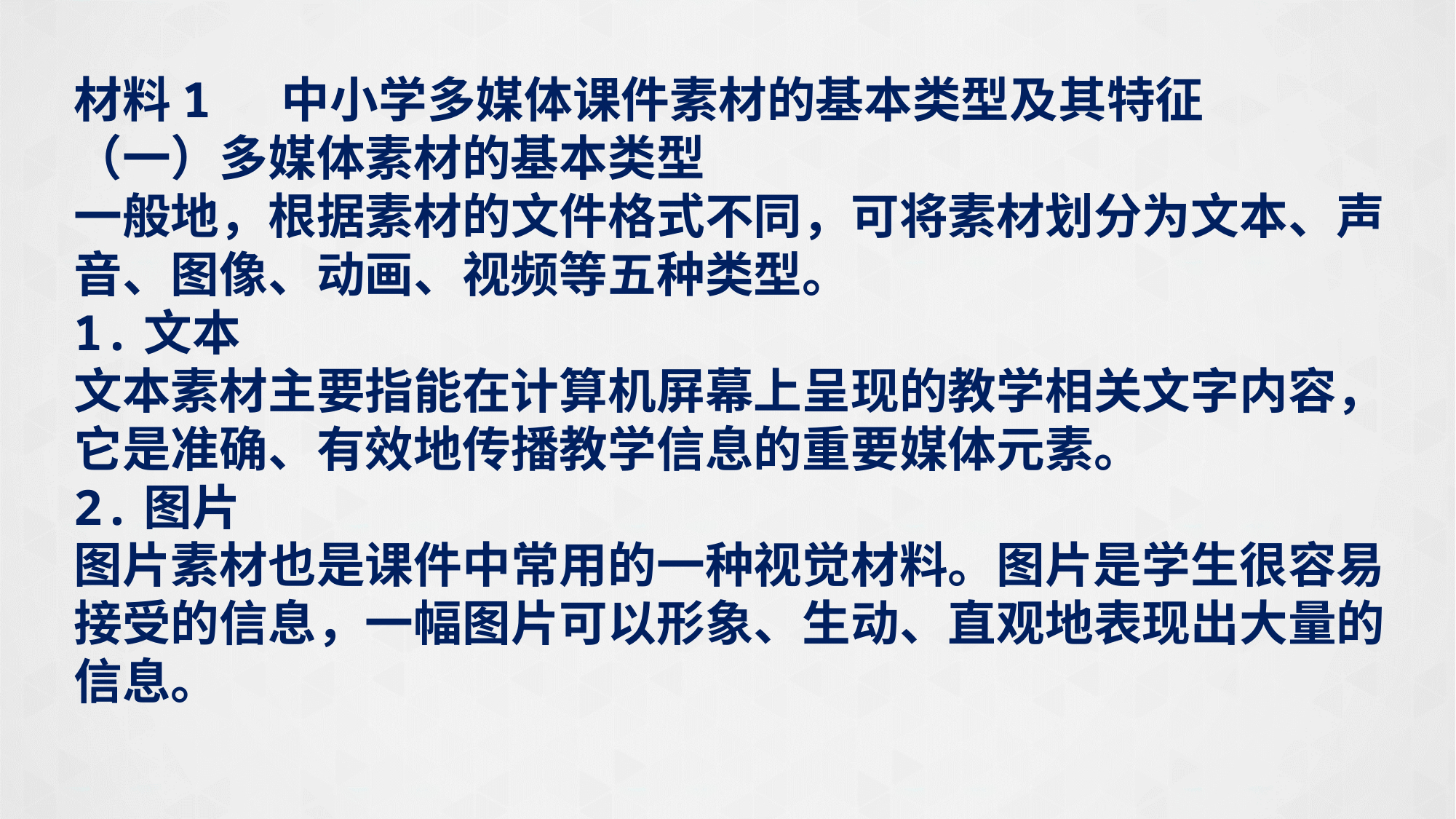

材料1  中小学多媒体课件素材的基本类型及其特征
（一）多媒体素材的基本类型
一般地，根据素材的文件格式不同，可将素材划分为文本、声音、图像、动画、视频等五种类型。
1.文本
文本素材主要指能在计算机屏幕上呈现的教学相关文字内容，它是准确、有效地传播教学信息的重要媒体元素。
2.图片
图片素材也是课件中常用的一种视觉材料。图片是学生很容易接受的信息，一幅图片可以形象、生动、直观地表现出大量的信息。